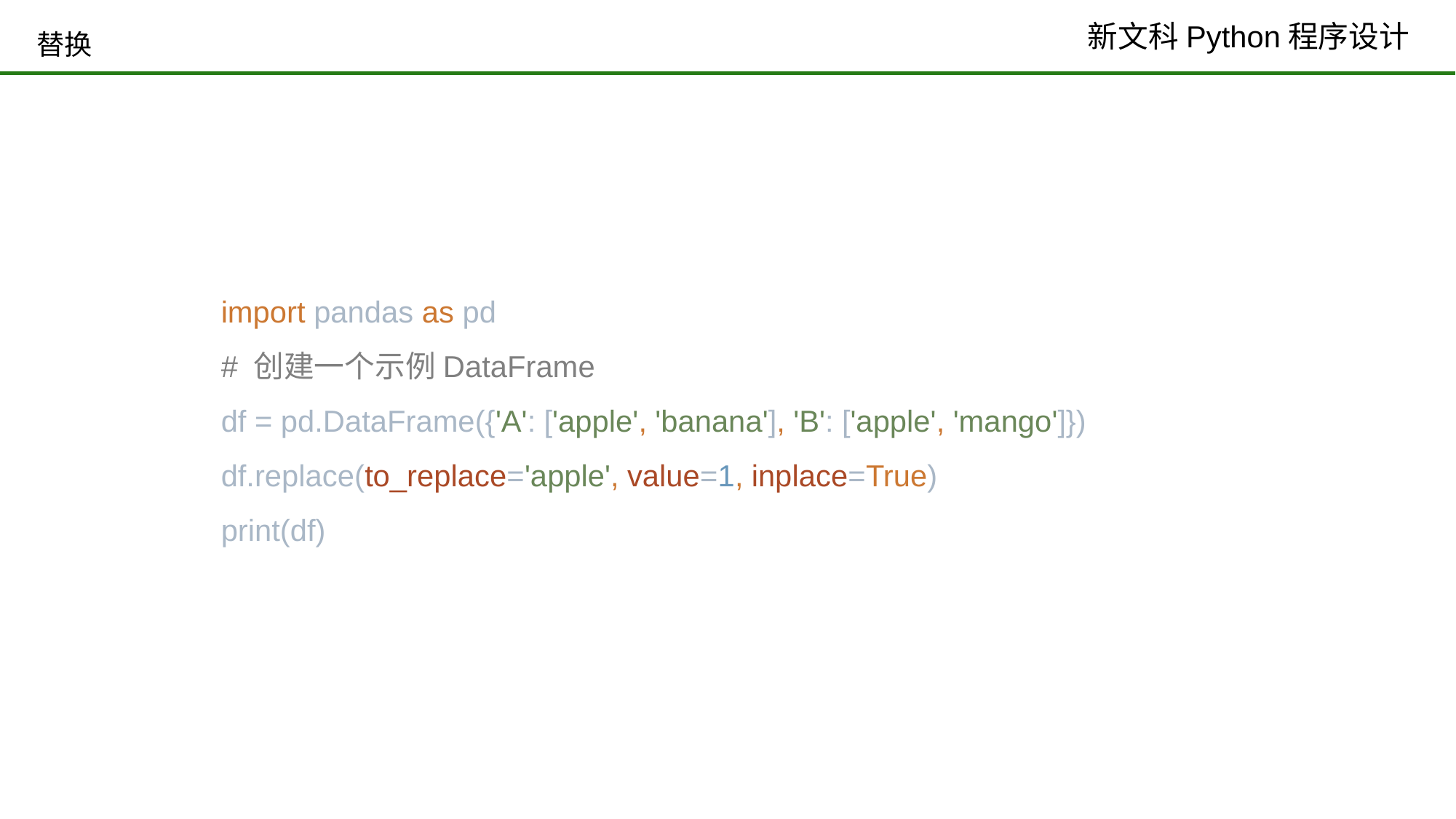

# 替换
import pandas as pd
# 创建一个示例DataFrame
df = pd.DataFrame({'A': ['apple', 'banana'], 'B': ['apple', 'mango']})
df.replace(to_replace='apple', value=1, inplace=True)
print(df)